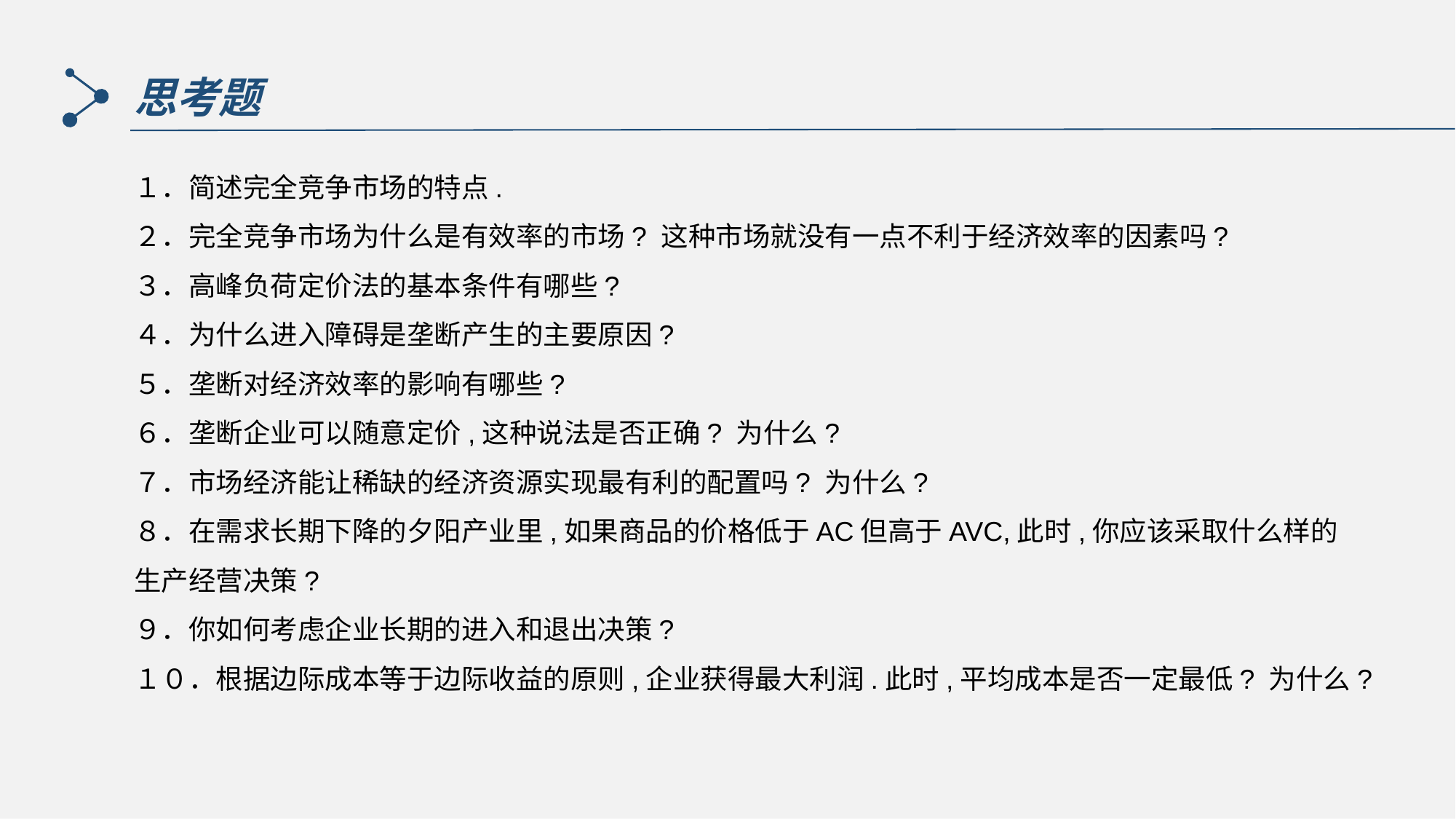

思考题
１．简述完全竞争市场的特点.
２．完全竞争市场为什么是有效率的市场? 这种市场就没有一点不利于经济效率的因素吗?
３．高峰负荷定价法的基本条件有哪些?
４．为什么进入障碍是垄断产生的主要原因?
５．垄断对经济效率的影响有哪些?
６．垄断企业可以随意定价,这种说法是否正确? 为什么?
７．市场经济能让稀缺的经济资源实现最有利的配置吗? 为什么?
８．在需求长期下降的夕阳产业里,如果商品的价格低于AC但高于AVC,此时,你应该采取什么样的生产经营决策?
９．你如何考虑企业长期的进入和退出决策?
１０．根据边际成本等于边际收益的原则,企业获得最大利润.此时,平均成本是否一定最低? 为什么?